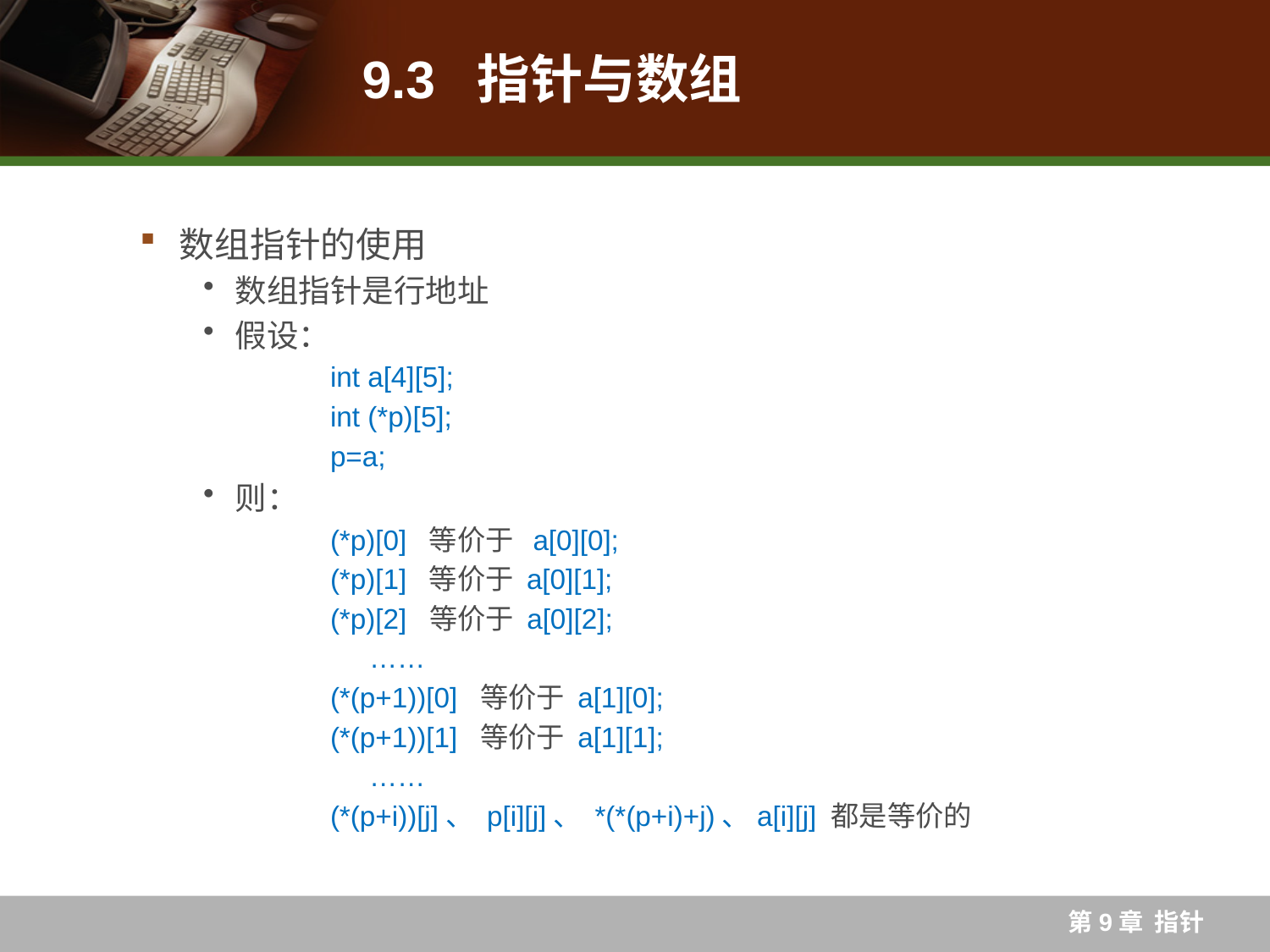

# 9.3  指针与数组
数组指针的使用
数组指针是行地址
假设：
	int a[4][5];
      	int (*p)[5];
	p=a;
则：
	(*p)[0]  等价于  a[0][0];
    	(*p)[1]  等价于 a[0][1];
  	(*p)[2]  等价于 a[0][2];
  	     ……
	(*(p+1))[0]  等价于 a[1][0];
	(*(p+1))[1]  等价于 a[1][1];
           	     ……
	(*(p+i))[j]、 p[i][j]、 *(*(p+i)+j)、a[i][j] 都是等价的
第9章  指针